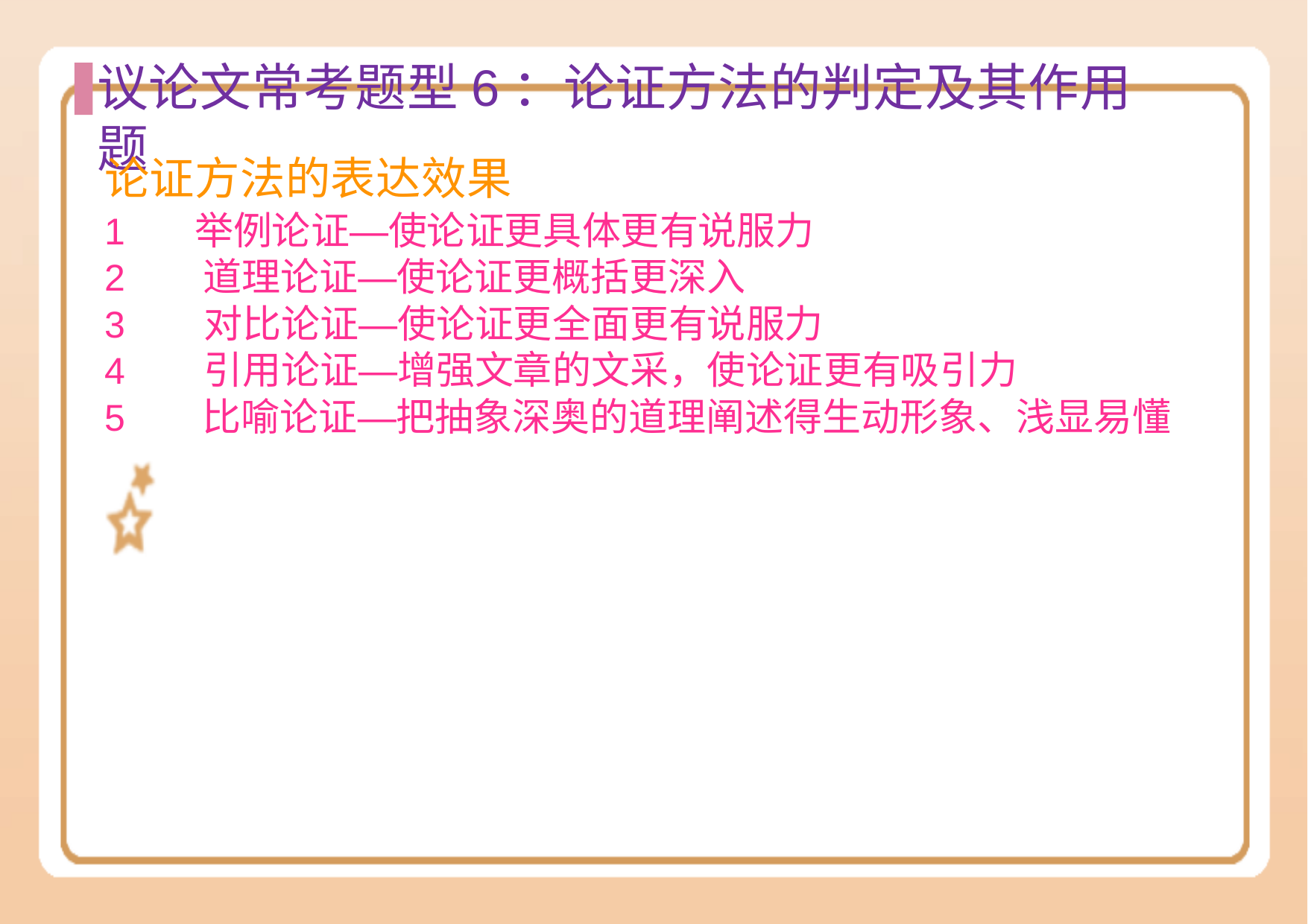

# 议论⽂常考题型6：论证⽅法的判定及其作⽤题

论证方法的表达效果
举例论证—使论证更具体更有说服力
道理论证—使论证更概括更深入
对比论证—使论证更全面更有说服力
引用论证—增强文章的文采，使论证更有吸引力
比喻论证—把抽象深奥的道理阐述得生动形象、浅显易懂